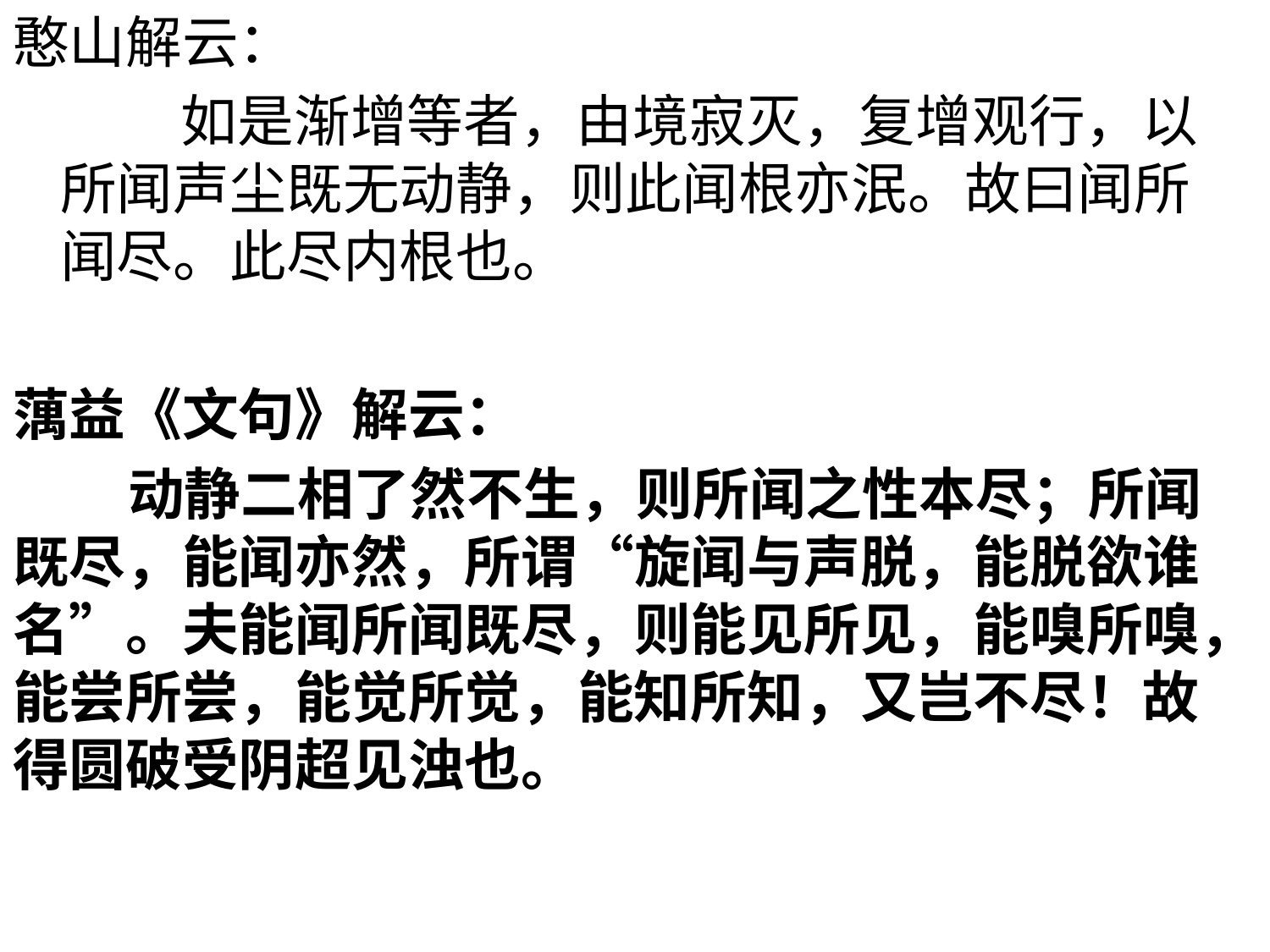

憨山解云：
            如是渐增等者，由境寂灭，复增观行，以所闻声尘既无动静，则此闻根亦泯。故曰闻所闻尽。此尽内根也。

蕅益《文句》解云：
        动静二相了然不生，则所闻之性本尽；所闻既尽，能闻亦然，所谓“旋闻与声脱，能脱欲谁名”。夫能闻所闻既尽，则能见所见，能嗅所嗅，能尝所尝，能觉所觉，能知所知，又岂不尽！故得圆破受阴超见浊也。